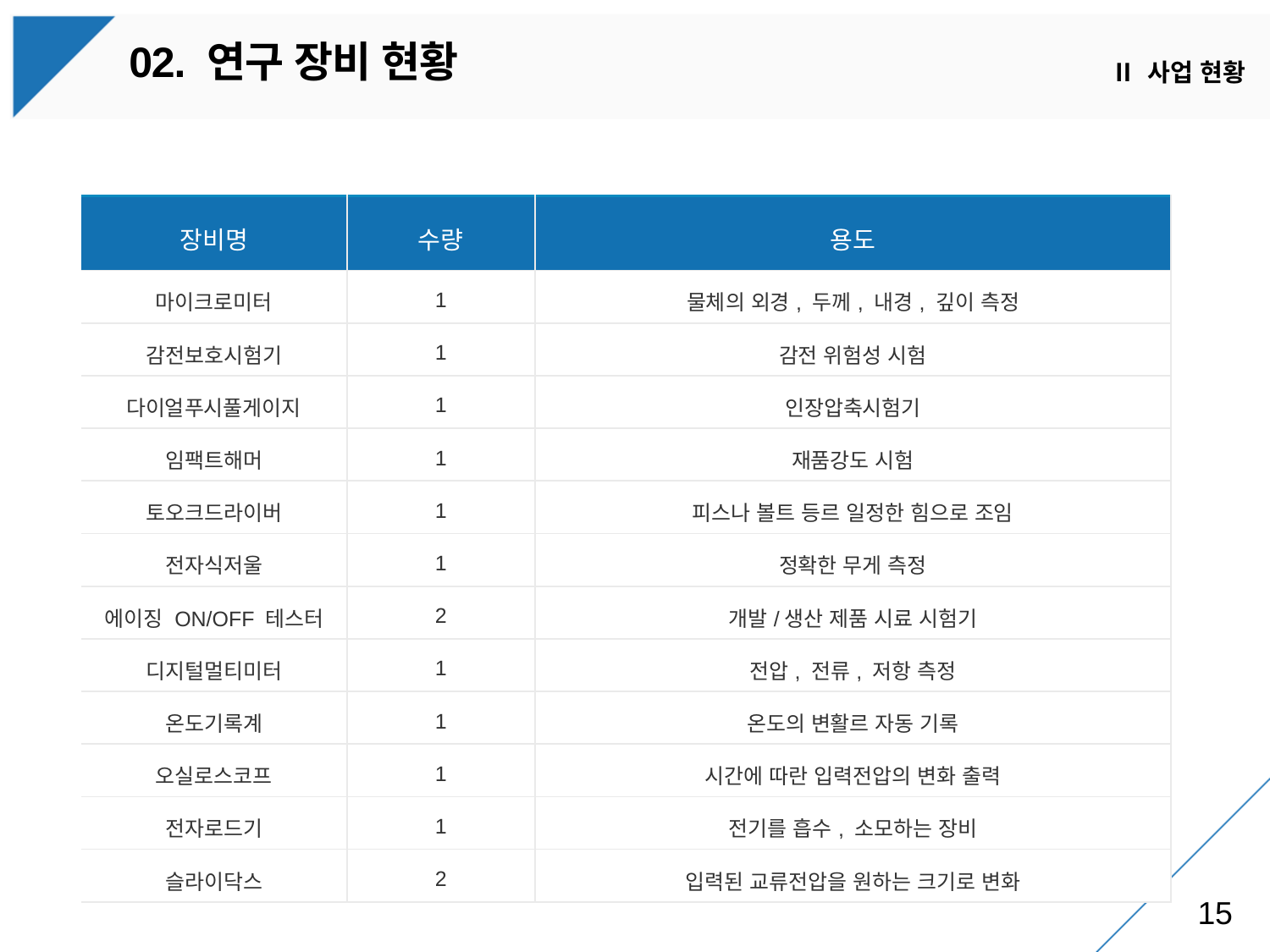

02. 연구 장비 현황
Ⅱ 사업 현황

| 장비명 | 수량 | 용도 |
| --- | --- | --- |
| 마이크로미터 | 1 | 물체의 외경, 두께, 내경, 깊이 측정 |
| 감전보호시험기 | 1 | 감전 위험성 시험 |
| 다이얼푸시풀게이지 | 1 | 인장압축시험기 |
| 임팩트해머 | 1 | 재품강도 시험 |
| 토오크드라이버 | 1 | 피스나 볼트 등르 일정한 힘으로 조임 |
| 전자식저울 | 1 | 정확한 무게 측정 |
| 에이징 ON/OFF 테스터 | 2 | 개발/생산 제품 시료 시험기 |
| 디지털멀티미터 | 1 | 전압, 전류, 저항 측정 |
| 온도기록계 | 1 | 온도의 변활르 자동 기록 |
| 오실로스코프 | 1 | 시간에 따란 입력전압의 변화 출력 |
| 전자로드기 | 1 | 전기를 흡수, 소모하는 장비 |
| 슬라이닥스 | 2 | 입력된 교류전압을 원하는 크기로 변화 |
15